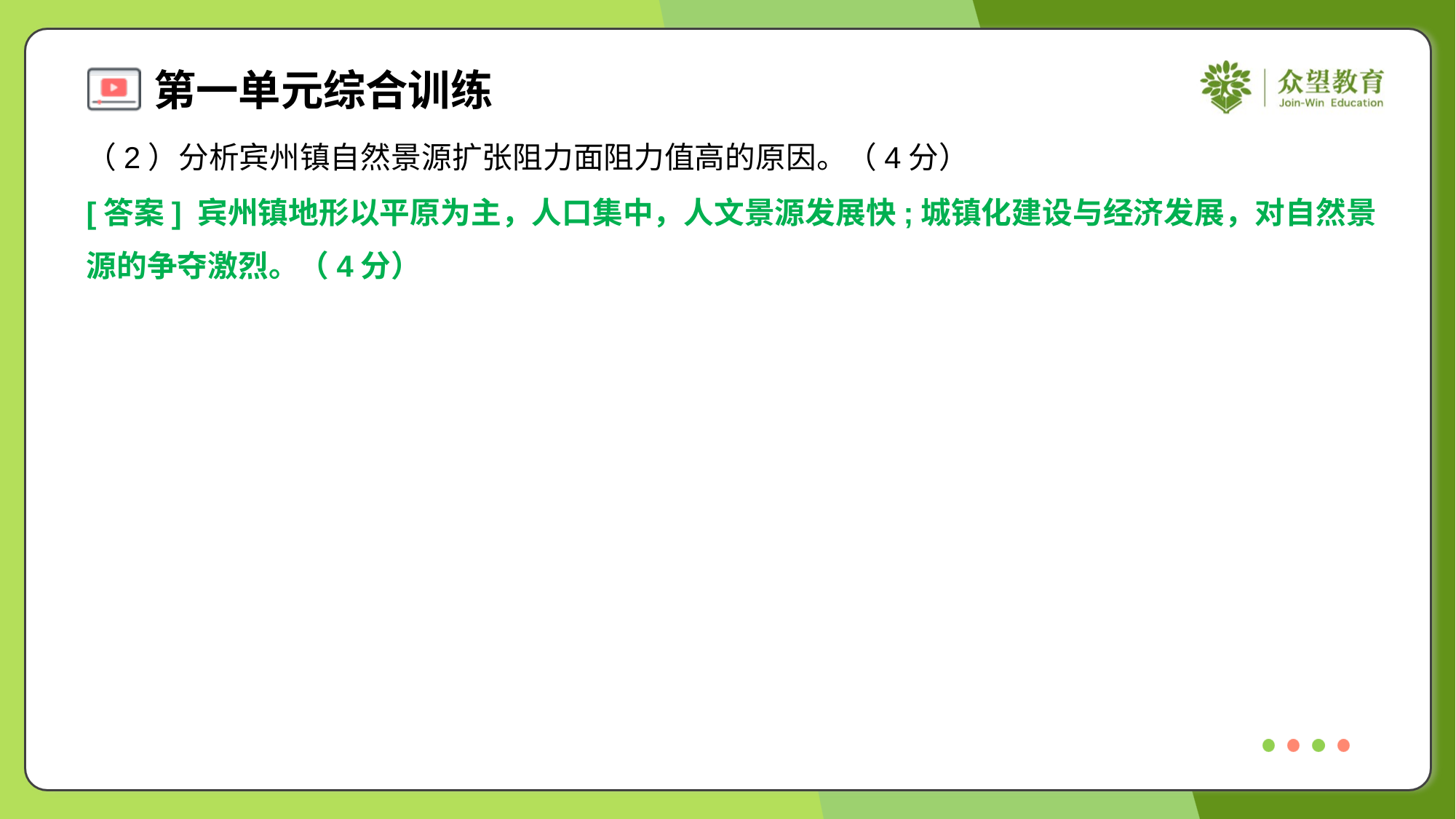

（2）分析宾州镇自然景源扩张阻力面阻力值高的原因。（4分）
[答案] 宾州镇地形以平原为主，人口集中，人文景源发展快;城镇化建设与经济发展，对自然景
源的争夺激烈。（4分）